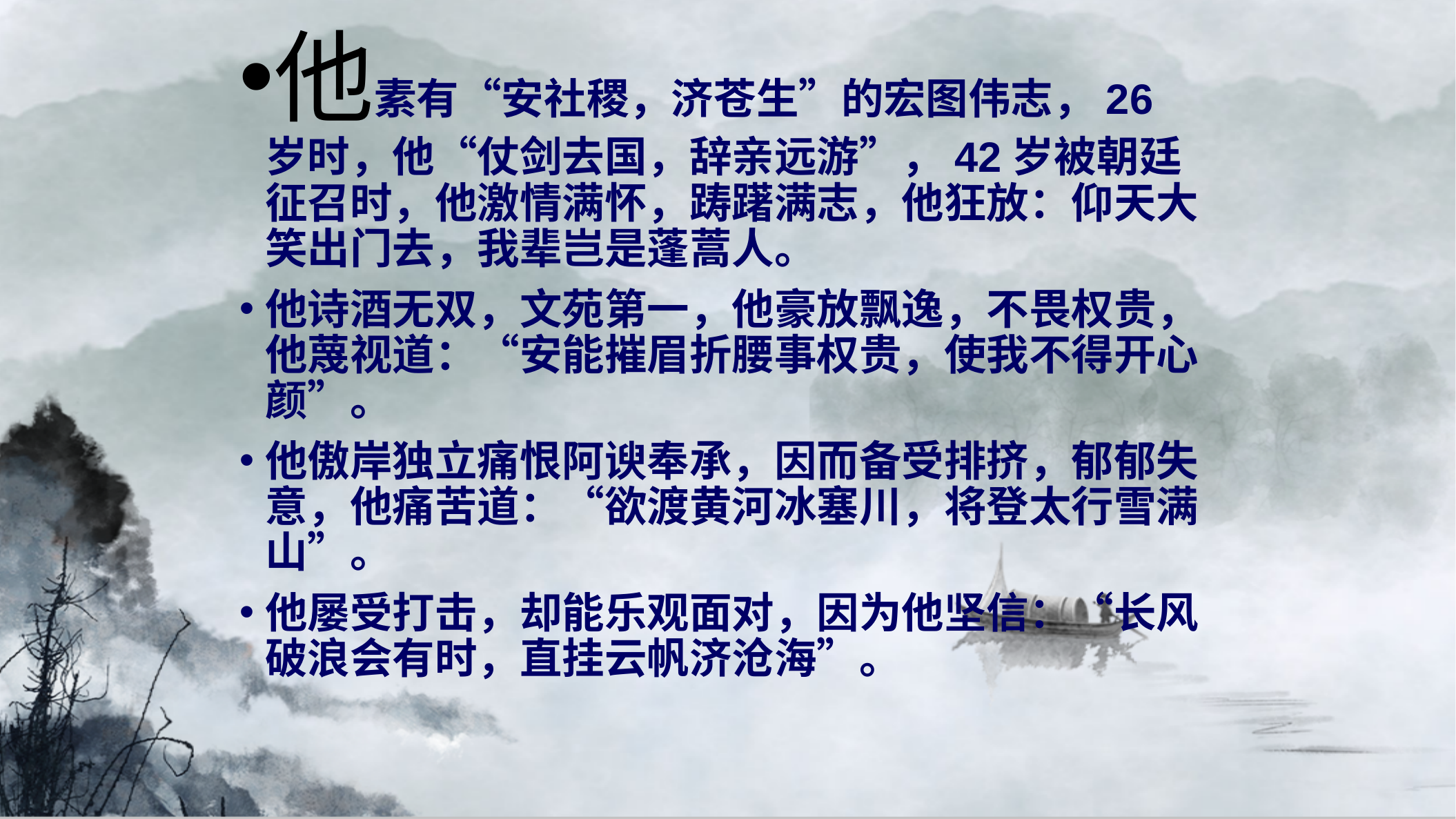

他素有“安社稷，济苍生”的宏图伟志，26岁时，他“仗剑去国，辞亲远游”，42岁被朝廷征召时，他激情满怀，踌躇满志，他狂放：仰天大笑出门去，我辈岂是蓬蒿人。
他诗酒无双，文苑第一，他豪放飘逸，不畏权贵，他蔑视道：“安能摧眉折腰事权贵，使我不得开心颜”。
他傲岸独立痛恨阿谀奉承，因而备受排挤，郁郁失意，他痛苦道：“欲渡黄河冰塞川，将登太行雪满山”。
他屡受打击，却能乐观面对，因为他坚信：“长风破浪会有时，直挂云帆济沧海”。